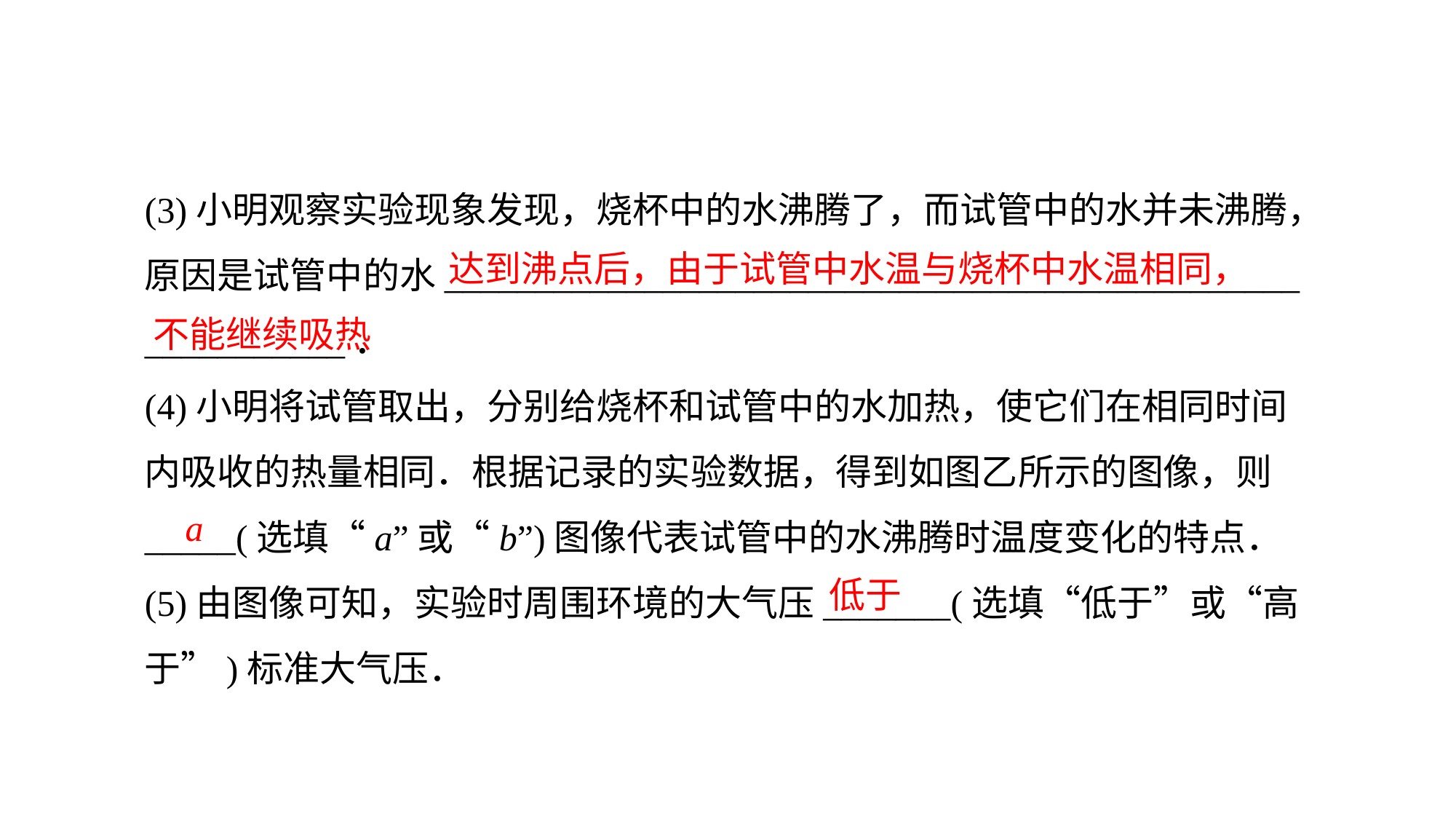

(3)小明观察实验现象发现，烧杯中的水沸腾了，而试管中的水并未沸腾，原因是试管中的水_______________________________________________
___________．(4)小明将试管取出，分别给烧杯和试管中的水加热，使它们在相同时间内吸收的热量相同．根据记录的实验数据，得到如图乙所示的图像，则_____(选填“a”或“b”)图像代表试管中的水沸腾时温度变化的特点．(5)由图像可知，实验时周围环境的大气压_______(选填“低于”或“高于”)标准大气压．
                                   达到沸点后，由于试管中水温与烧杯中水温相同，不能继续吸热
a
低于